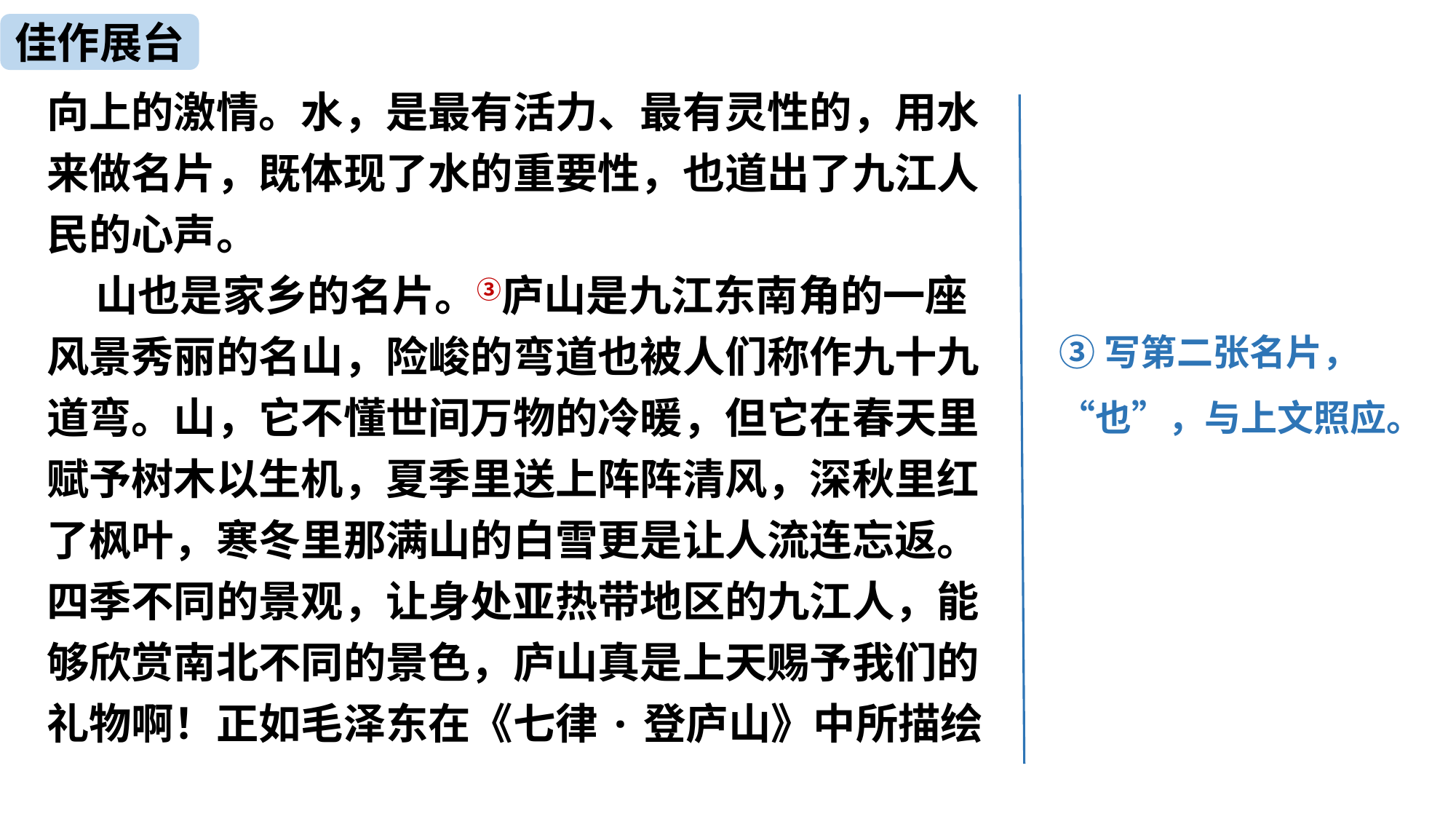

佳作展台
向上的激情。水，是最有活力、最有灵性的，用水来做名片，既体现了水的重要性，也道出了九江人民的心声。
    山也是家乡的名片。③庐山是九江东南角的一座风景秀丽的名山，险峻的弯道也被人们称作九十九道弯。山，它不懂世间万物的冷暖，但它在春天里赋予树木以生机，夏季里送上阵阵清风，深秋里红了枫叶，寒冬里那满山的白雪更是让人流连忘返。四季不同的景观，让身处亚热带地区的九江人，能够欣赏南北不同的景色，庐山真是上天赐予我们的礼物啊！正如毛泽东在《七律·登庐山》中所描绘
③写第二张名片，“也”，与上文照应。